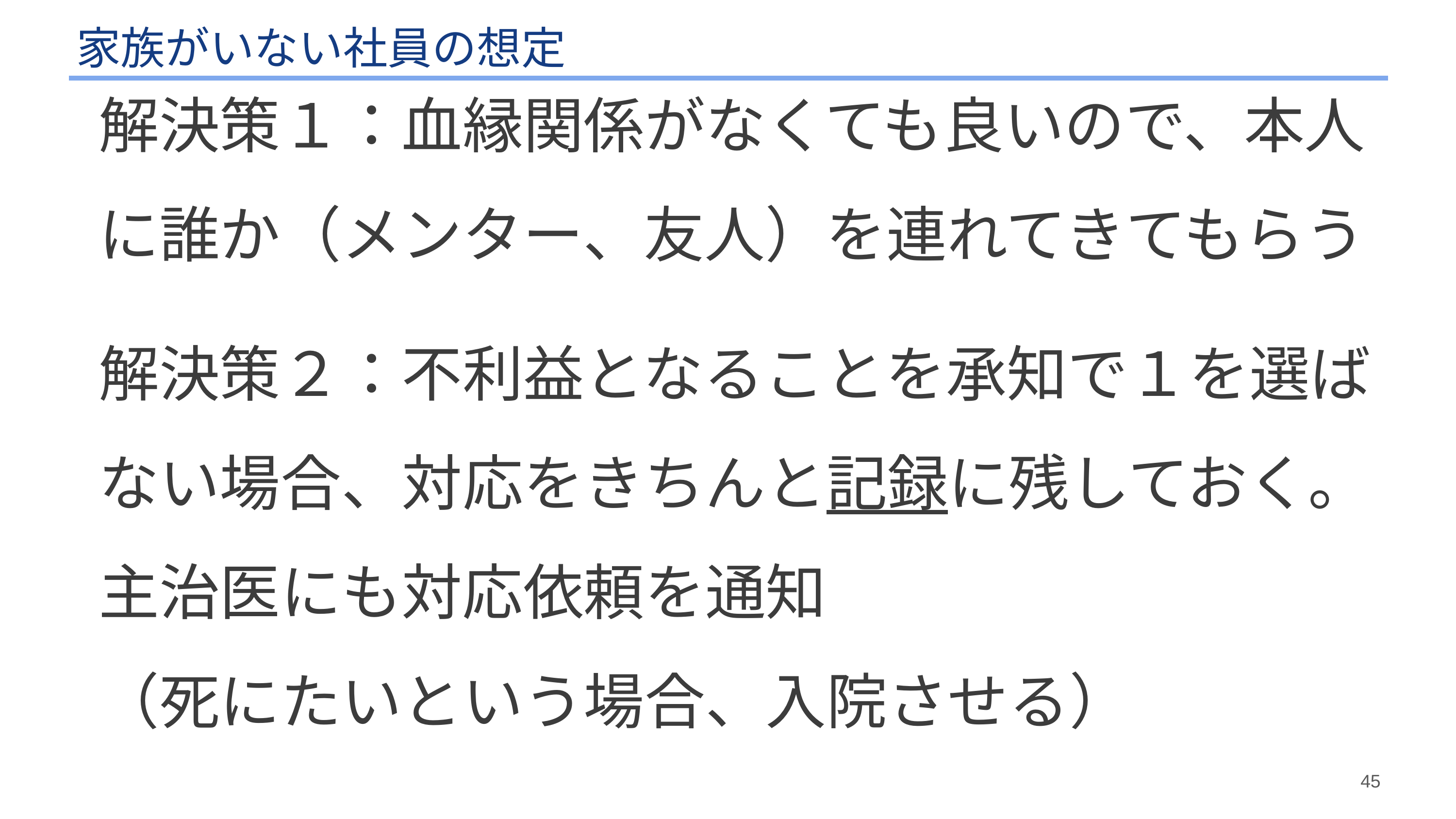

# 家族がいない社員の想定
解決策１：血縁関係がなくても良いので、本人に誰か（メンター、友人）を連れてきてもらう
解決策２：不利益となることを承知で１を選ばない場合、対応をきちんと記録に残しておく。主治医にも対応依頼を通知
（死にたいという場合、入院させる）
45